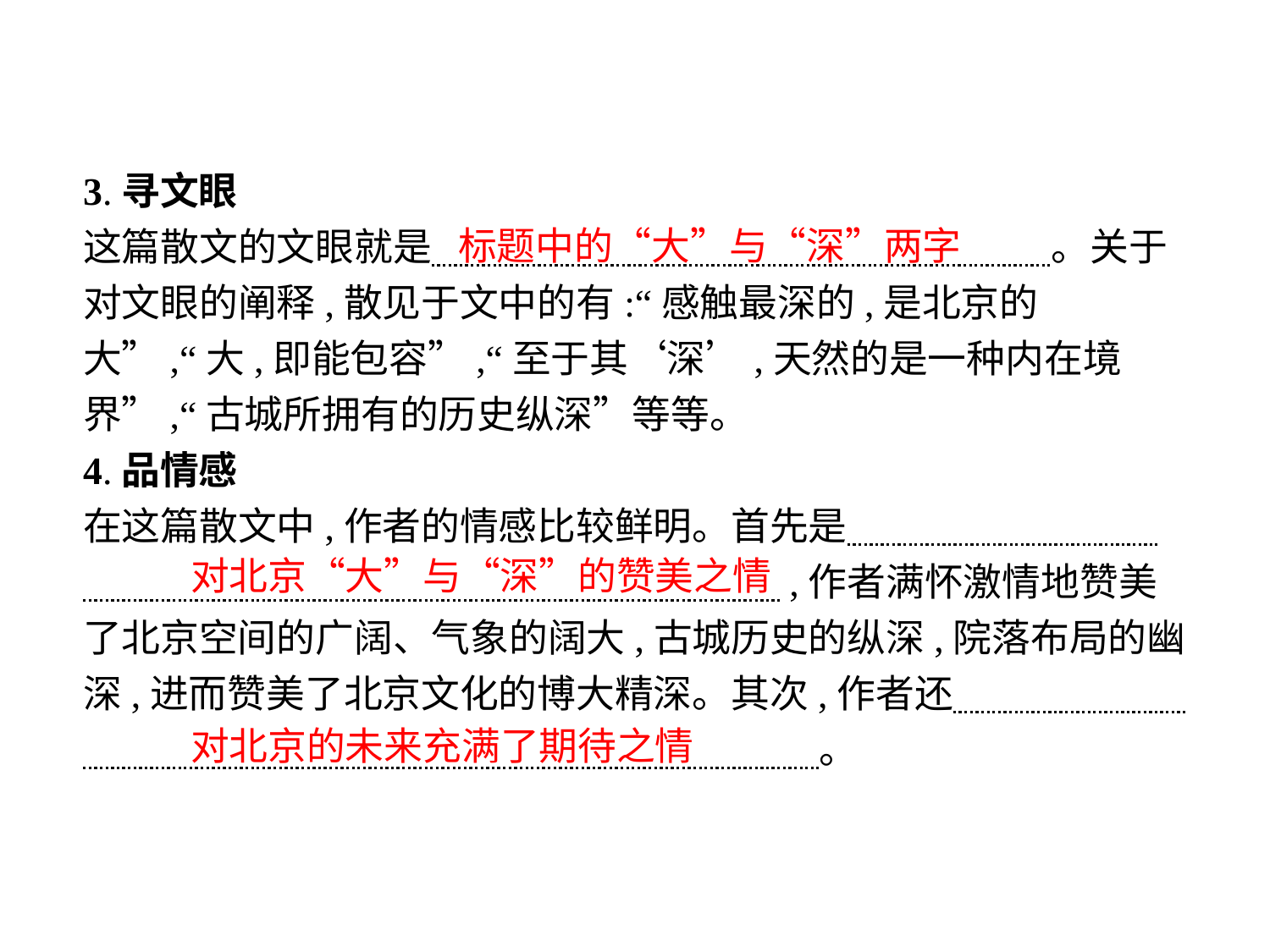

3.寻文眼
这篇散文的文眼就是　　　　　　　　　　　　　　　　。关于对文眼的阐释,散见于文中的有:“感触最深的,是北京的大”,“大,即能包容”,“至于其‘深’,天然的是一种内在境界”,“古城所拥有的历史纵深”等等。
4.品情感
在这篇散文中,作者的情感比较鲜明。首先是　　　　　　　　　　　　　　　　　　　　　　　　　　,作者满怀激情地赞美了北京空间的广阔、气象的阔大,古城历史的纵深,院落布局的幽深,进而赞美了北京文化的博大精深。其次,作者还　　　　　　　　　　　　　　　　　　　　　　　　　。
标题中的“大”与“深”两字
对北京“大”与“深”的赞美之情
对北京的未来充满了期待之情
-16-